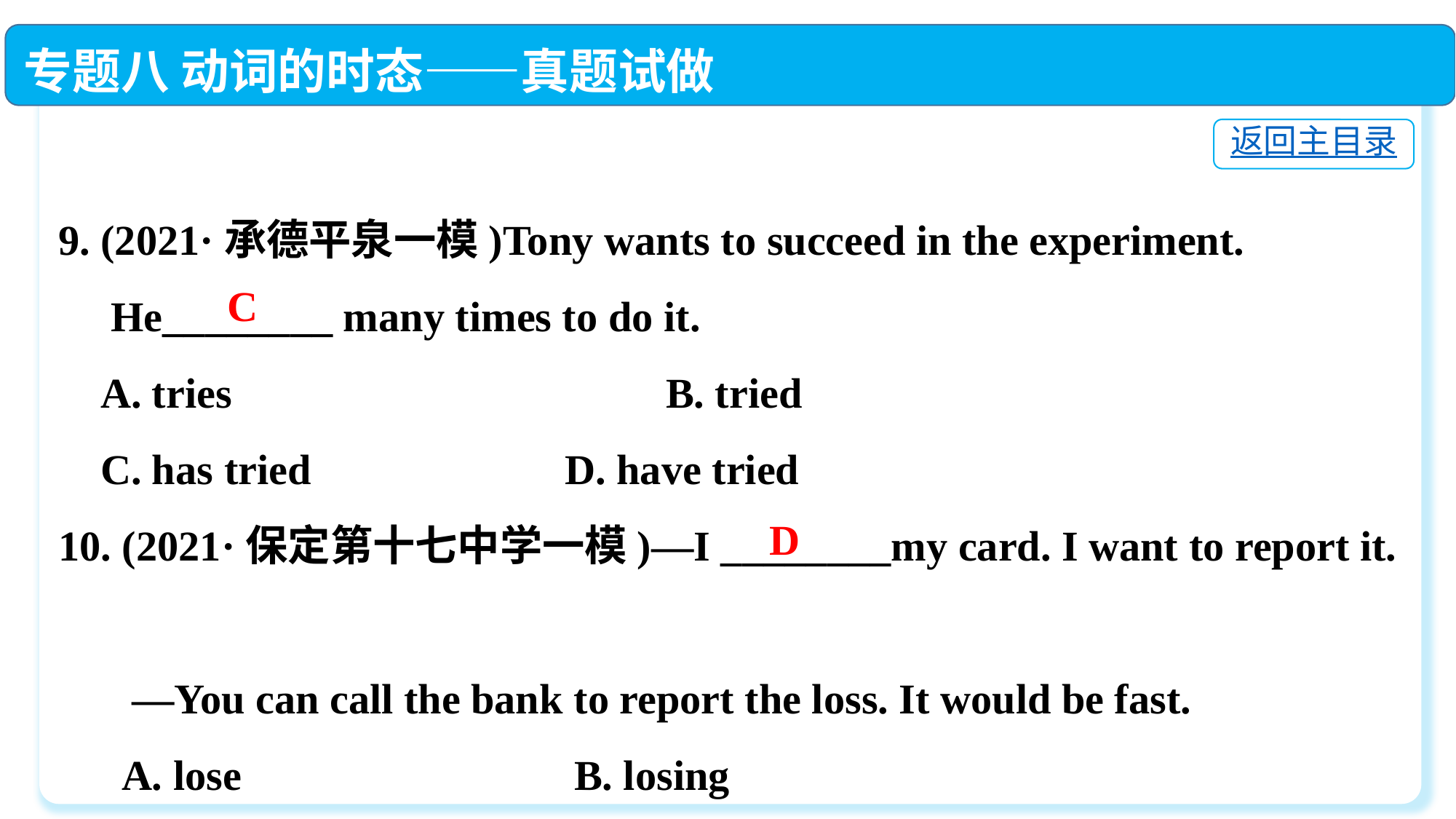

专题八 动词的时态——真题试做

返回主目录
9. (2021·承德平泉一模)Tony wants to succeed in the experiment.
     He________ many times to do it.
    A. tries　	                            B. tried
    C. has tried	                 D. have tried
10. (2021·保定第十七中学一模)—I ________my card. I want to report it.
       —You can call the bank to report the loss. It would be fast.
      A. lose　　　　　　      B. losing
     C. will lose	                 D. have lost
C
D